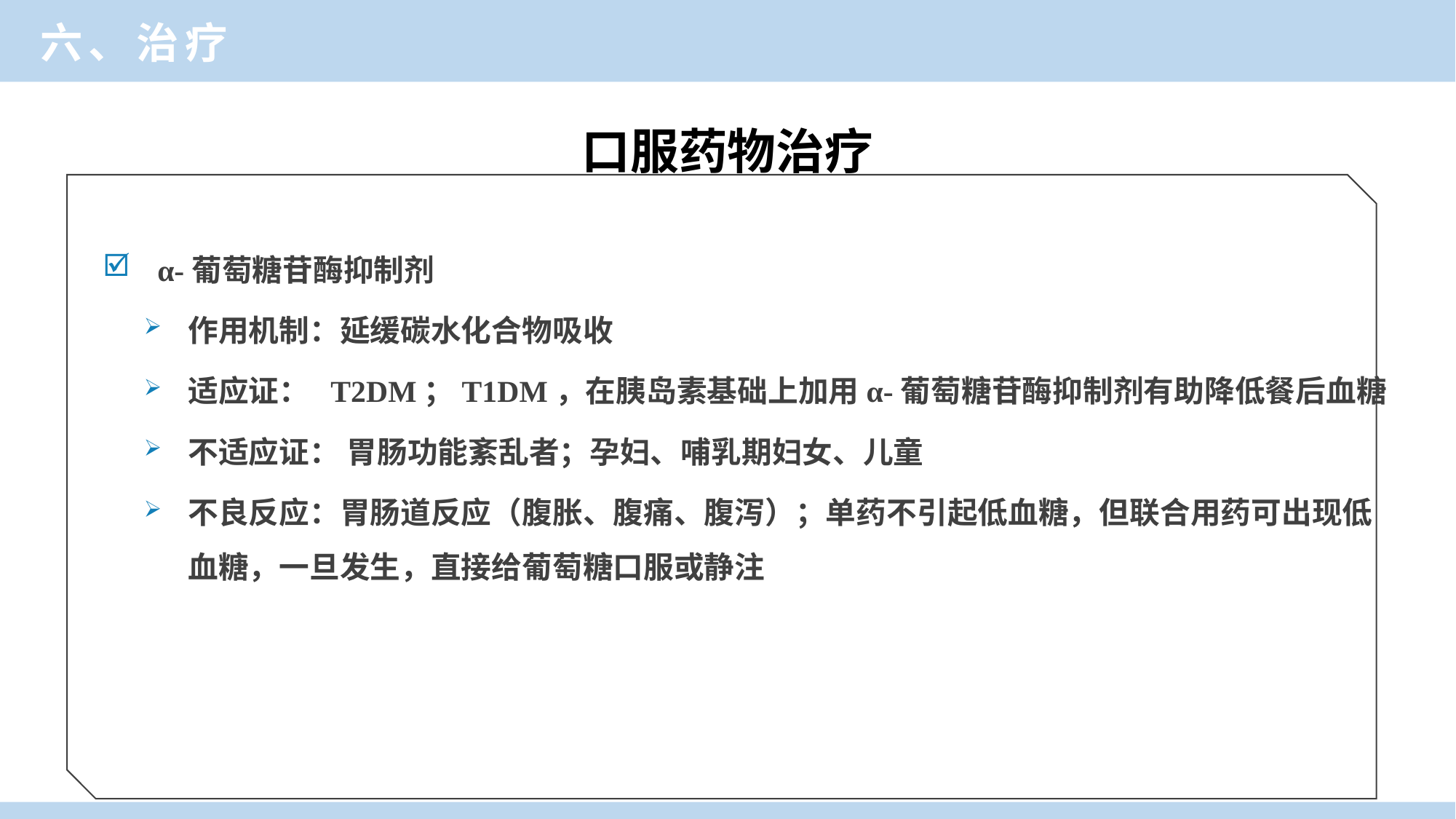

六、治疗
口服药物治疗

α-葡萄糖苷酶抑制剂
作用机制：延缓碳水化合物吸收
适应证：  T2DM；T1DM，在胰岛素基础上加用α-葡萄糖苷酶抑制剂有助降低餐后血糖
不适应证： 胃肠功能紊乱者；孕妇、哺乳期妇女、儿童
不良反应：胃肠道反应（腹胀、腹痛、腹泻）；单药不引起低血糖，但联合用药可出现低血糖，一旦发生，直接给葡萄糖口服或静注